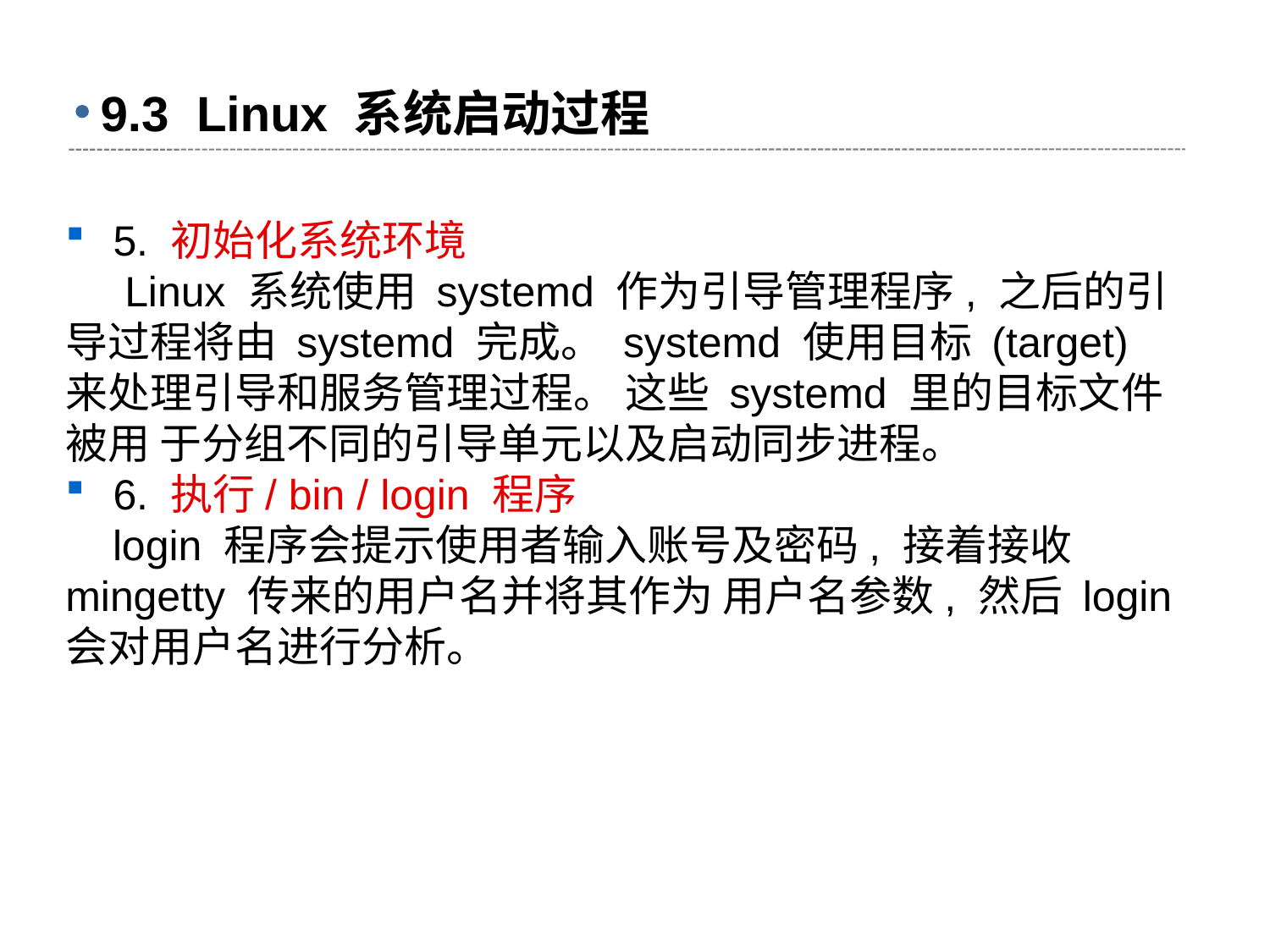

# 9.3  Linux 系统启动过程

5. 初始化系统环境
     Linux 系统使用 systemd 作为引导管理程序, 之后的引导过程将由 systemd 完成。 systemd 使用目标 (target) 来处理引导和服务管理过程。 这些 systemd 里的目标文件被用 于分组不同的引导单元以及启动同步进程。
6. 执行/ bin / login 程序
    login 程序会提示使用者输入账号及密码, 接着接收 mingetty 传来的用户名并将其作为 用户名参数, 然后 login 会对用户名进行分析。